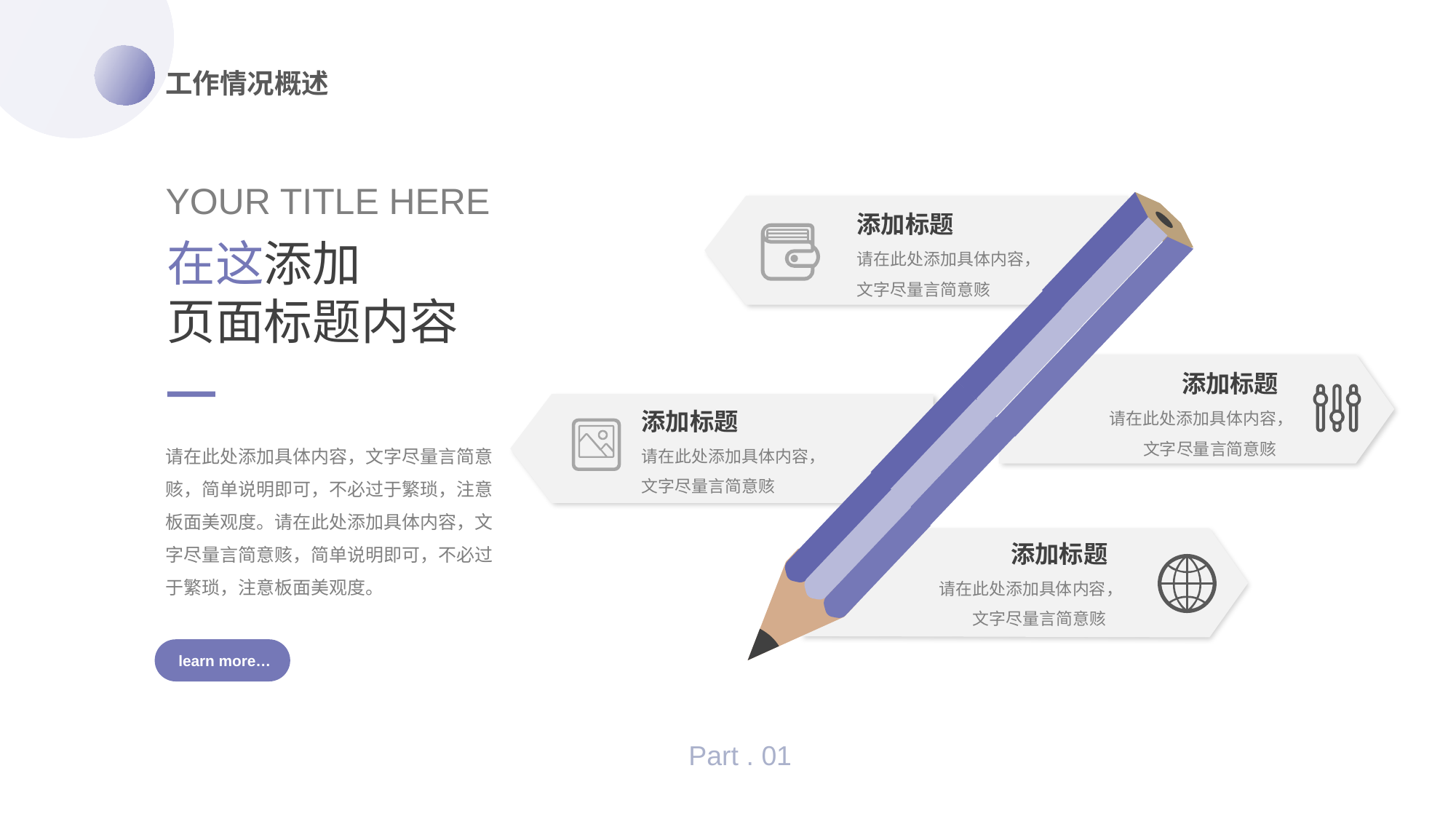

工作情况概述
YOUR TITLE HERE

添加标题
在这添加
页面标题内容
请在此处添加具体内容，文字尽量言简意赅
添加标题

请在此处添加具体内容，文字尽量言简意赅
添加标题
请在此处添加具体内容，文字尽量言简意赅，简单说明即可，不必过于繁琐，注意板面美观度。请在此处添加具体内容，文字尽量言简意赅，简单说明即可，不必过于繁琐，注意板面美观度。
请在此处添加具体内容，文字尽量言简意赅
添加标题
请在此处添加具体内容，文字尽量言简意赅

learn more…
Part . 01